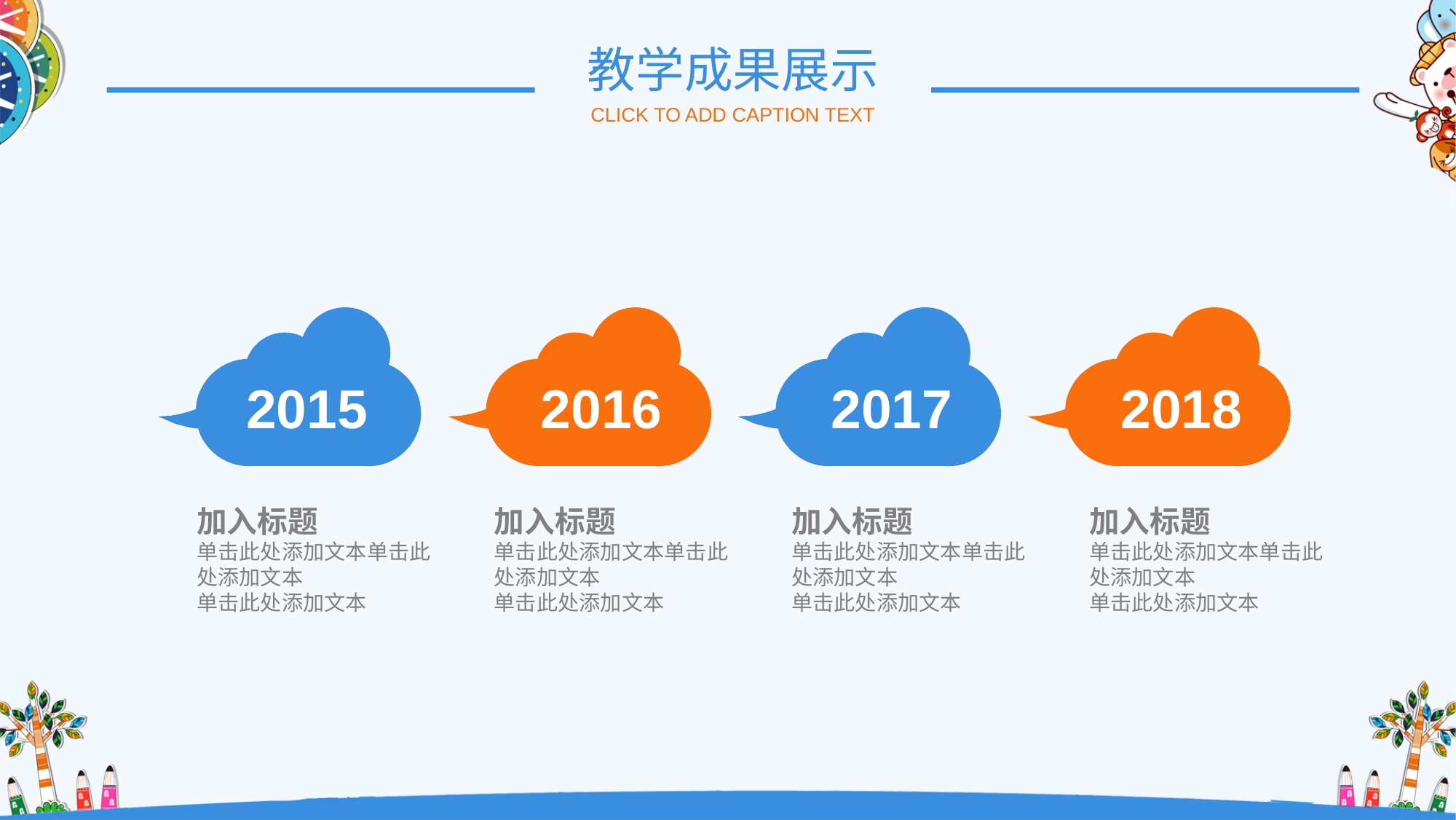

教学成果展示

CLICK TO ADD CAPTION TEXT

2015
2016
2017
2018
加入标题
单击此处添加文本单击此处添加文本
单击此处添加文本
加入标题
单击此处添加文本单击此处添加文本
单击此处添加文本
加入标题
单击此处添加文本单击此处添加文本
单击此处添加文本
加入标题
单击此处添加文本单击此处添加文本
单击此处添加文本